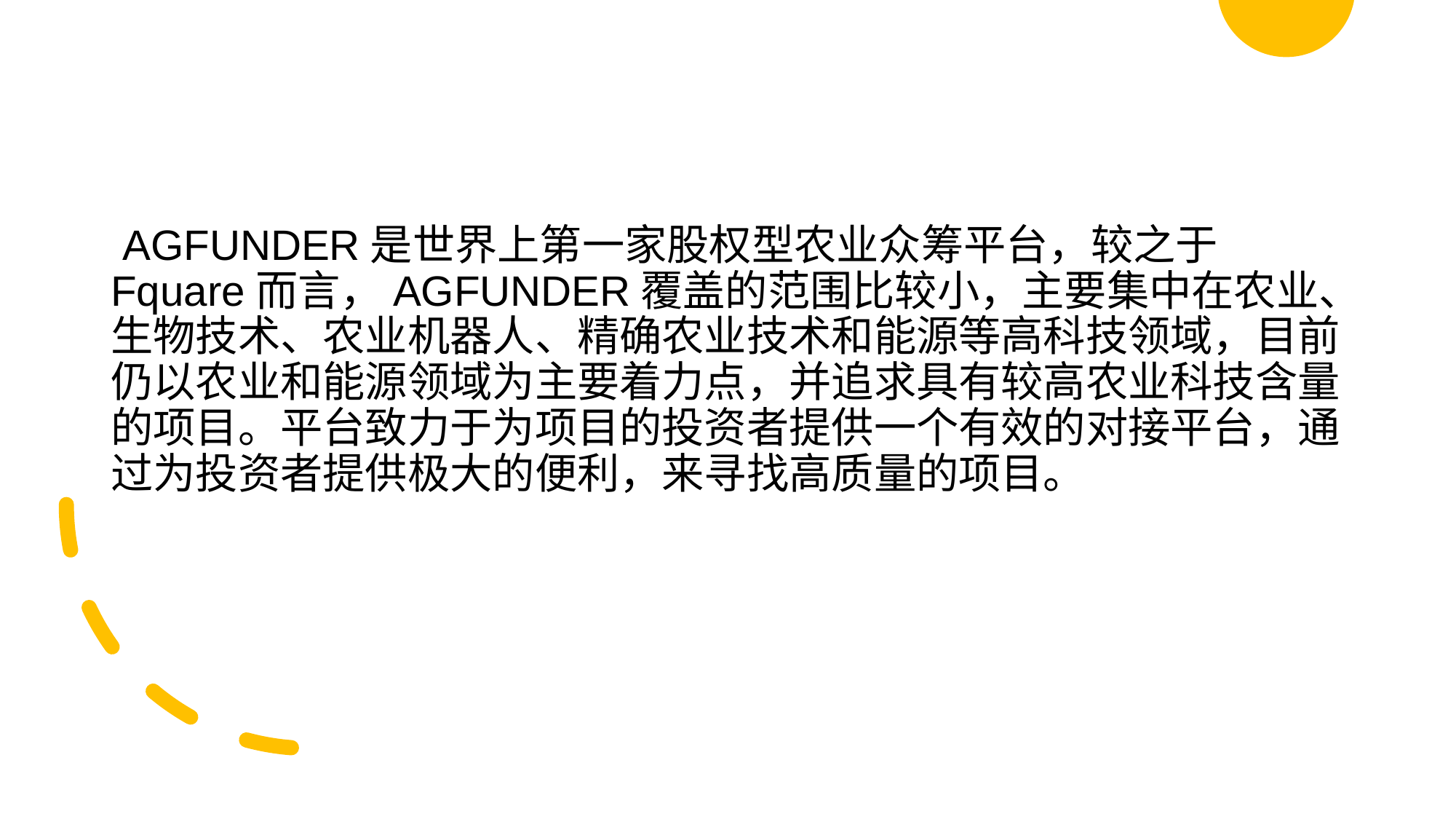

#
 AGFUNDER是世界上第一家股权型农业众筹平台，较之于Fquare而言，AGFUNDER覆盖的范围比较小，主要集中在农业、生物技术、农业机器人、精确农业技术和能源等高科技领域，目前仍以农业和能源领域为主要着力点，并追求具有较高农业科技含量的项目。平台致力于为项目的投资者提供一个有效的对接平台，通过为投资者提供极大的便利，来寻找高质量的项目。